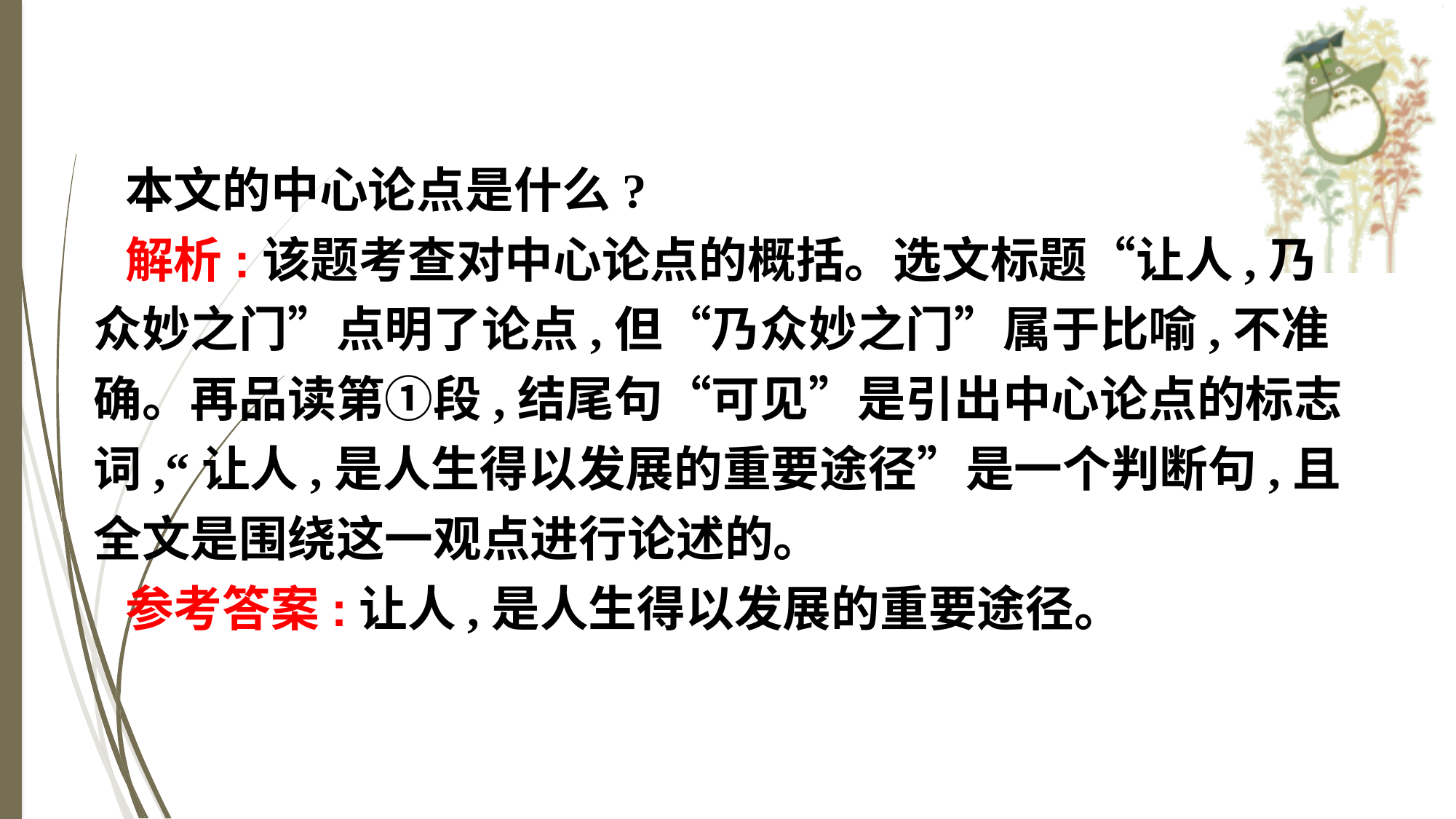

本文的中心论点是什么?
解析:该题考查对中心论点的概括。选文标题“让人,乃众妙之门”点明了论点,但“乃众妙之门”属于比喻,不准确。再品读第①段,结尾句“可见”是引出中心论点的标志词,“让人,是人生得以发展的重要途径”是一个判断句,且全文是围绕这一观点进行论述的。
参考答案:让人,是人生得以发展的重要途径。